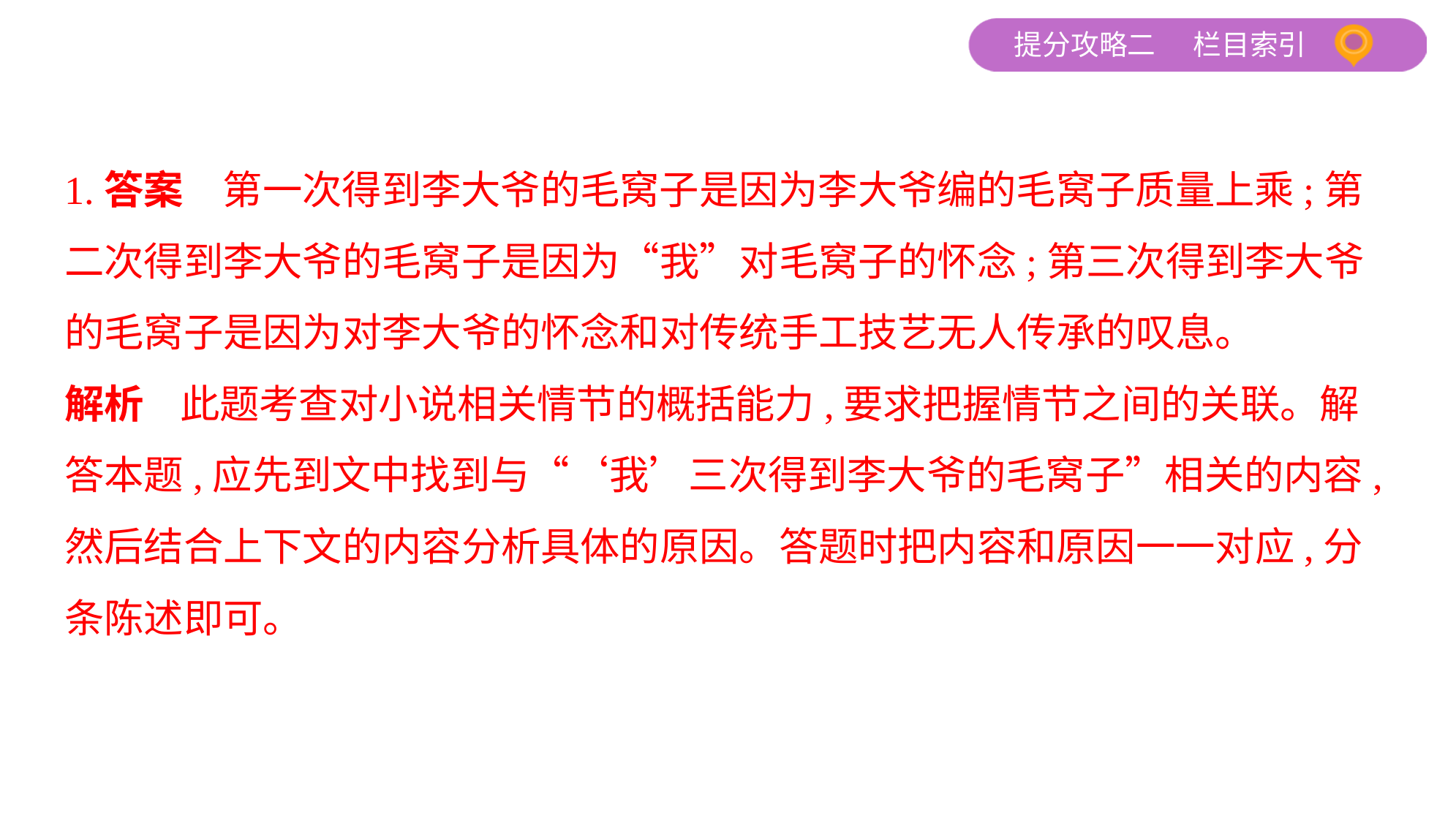

1.答案　第一次得到李大爷的毛窝子是因为李大爷编的毛窝子质量上乘;第
二次得到李大爷的毛窝子是因为“我”对毛窝子的怀念;第三次得到李大爷
的毛窝子是因为对李大爷的怀念和对传统手工技艺无人传承的叹息。
解析    此题考查对小说相关情节的概括能力,要求把握情节之间的关联。解
答本题,应先到文中找到与“‘我’三次得到李大爷的毛窝子”相关的内容,
然后结合上下文的内容分析具体的原因。答题时把内容和原因一一对应,分
条陈述即可。